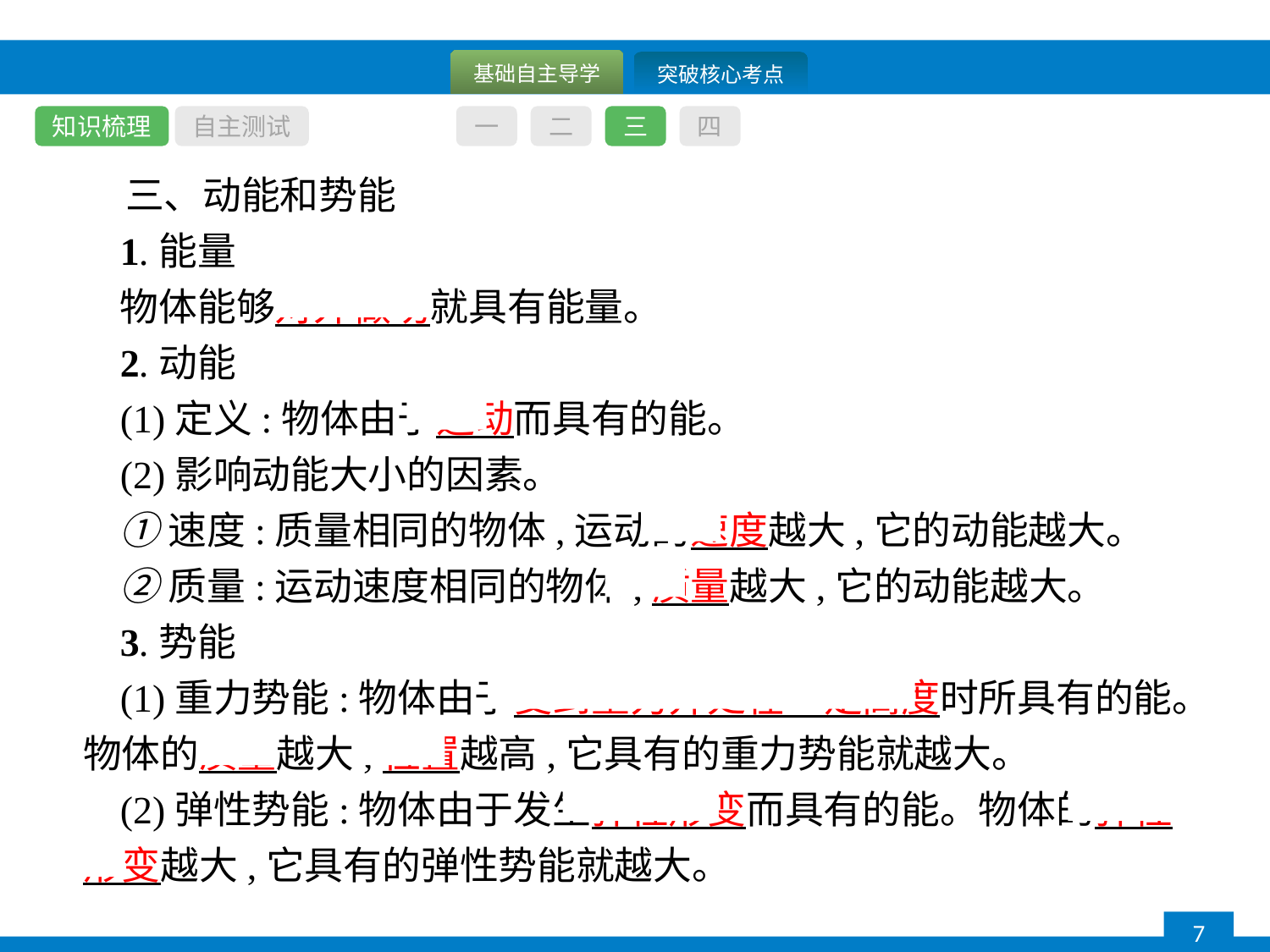

知识梳理
自主测试
一
二
三
四
三、动能和势能
1.能量
物体能够对外做功就具有能量。
2.动能
(1)定义:物体由于运动而具有的能。
(2)影响动能大小的因素。
①速度:质量相同的物体,运动的速度越大,它的动能越大。
②质量:运动速度相同的物体,质量越大,它的动能越大。
3.势能
(1)重力势能:物体由于受到重力并处在一定高度时所具有的能。物体的质量越大,位置越高,它具有的重力势能就越大。
(2)弹性势能:物体由于发生弹性形变而具有的能。物体的弹性形变越大,它具有的弹性势能就越大。